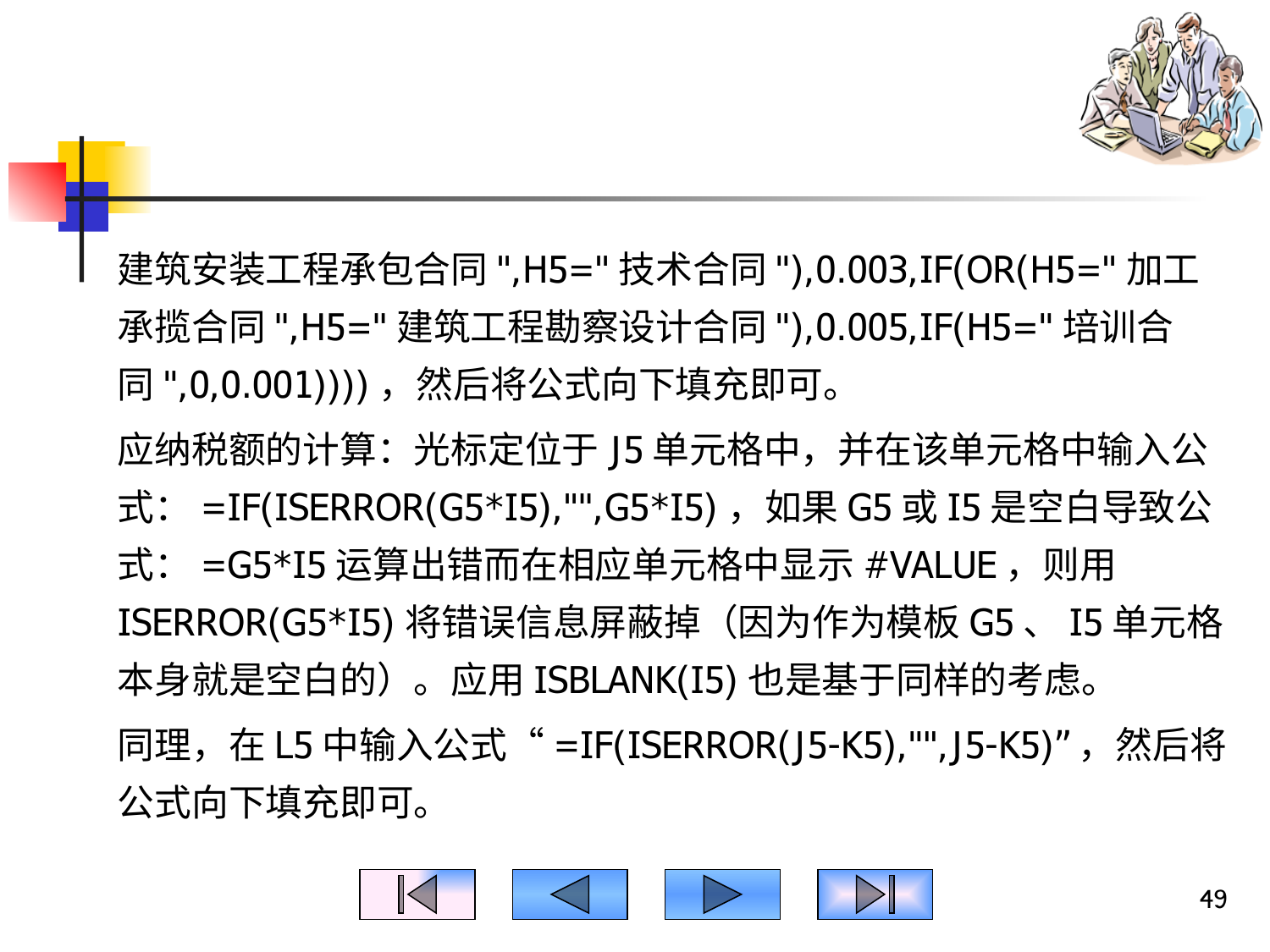

#
建筑安装工程承包合同",H5="技术合同"),0.003,IF(OR(H5="加工承揽合同",H5="建筑工程勘察设计合同"),0.005,IF(H5="培训合同",0,0.001))))，然后将公式向下填充即可。
应纳税额的计算：光标定位于J5单元格中，并在该单元格中输入公式：=IF(ISERROR(G5*I5),"",G5*I5)，如果G5或I5是空白导致公式：=G5*I5运算出错而在相应单元格中显示#VALUE，则用ISERROR(G5*I5)将错误信息屏蔽掉（因为作为模板G5、I5单元格本身就是空白的）。应用ISBLANK(I5)也是基于同样的考虑。
同理，在L5中输入公式“=IF(ISERROR(J5-K5),"",J5-K5)”，然后将公式向下填充即可。

49